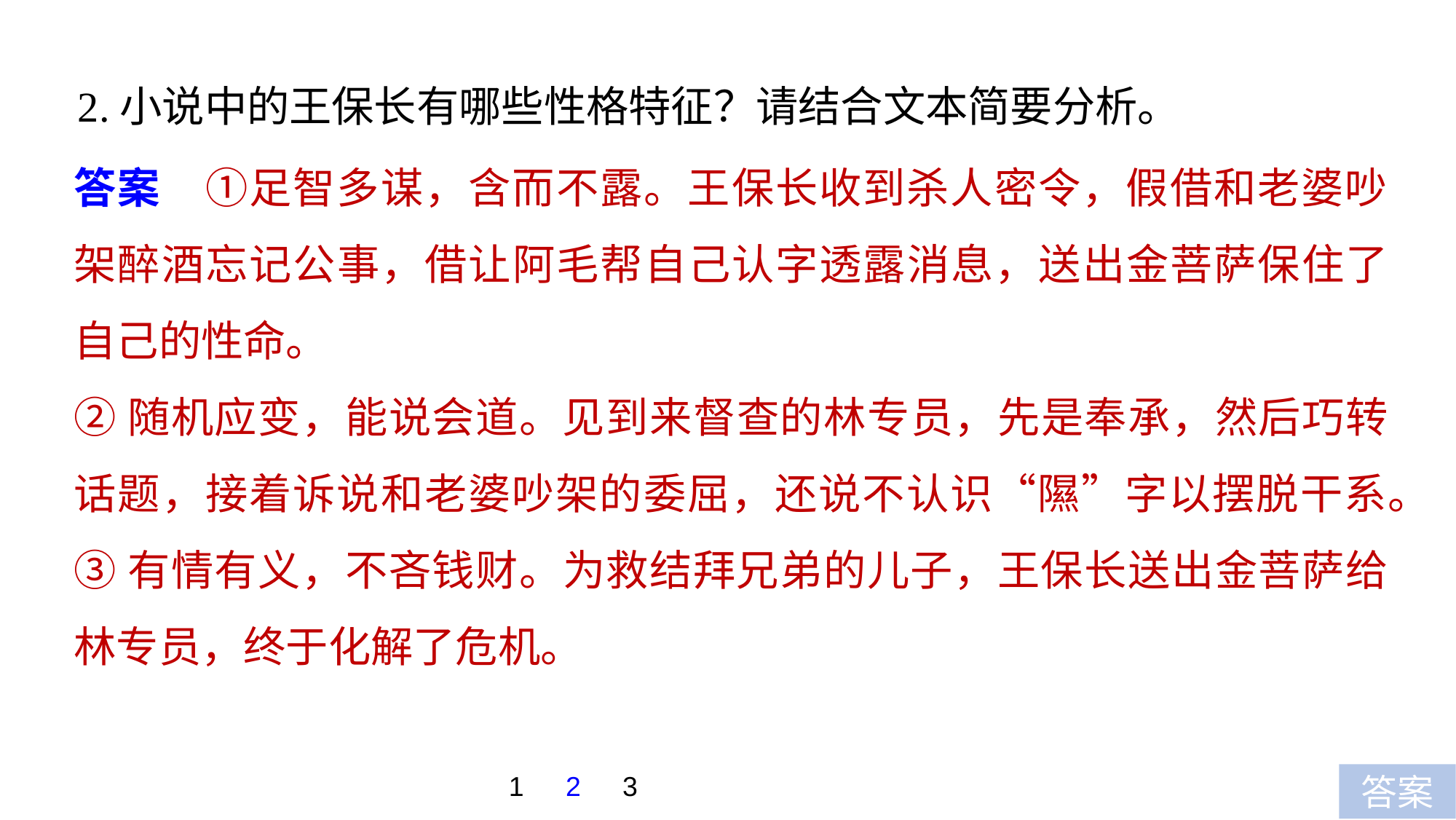

2.小说中的王保长有哪些性格特征？请结合文本简要分析。
答案　①足智多谋，含而不露。王保长收到杀人密令，假借和老婆吵架醉酒忘记公事，借让阿毛帮自己认字透露消息，送出金菩萨保住了自己的性命。
②随机应变，能说会道。见到来督查的林专员，先是奉承，然后巧转话题，接着诉说和老婆吵架的委屈，还说不认识“隰”字以摆脱干系。
③有情有义，不吝钱财。为救结拜兄弟的儿子，王保长送出金菩萨给林专员，终于化解了危机。
1
2
3
答案